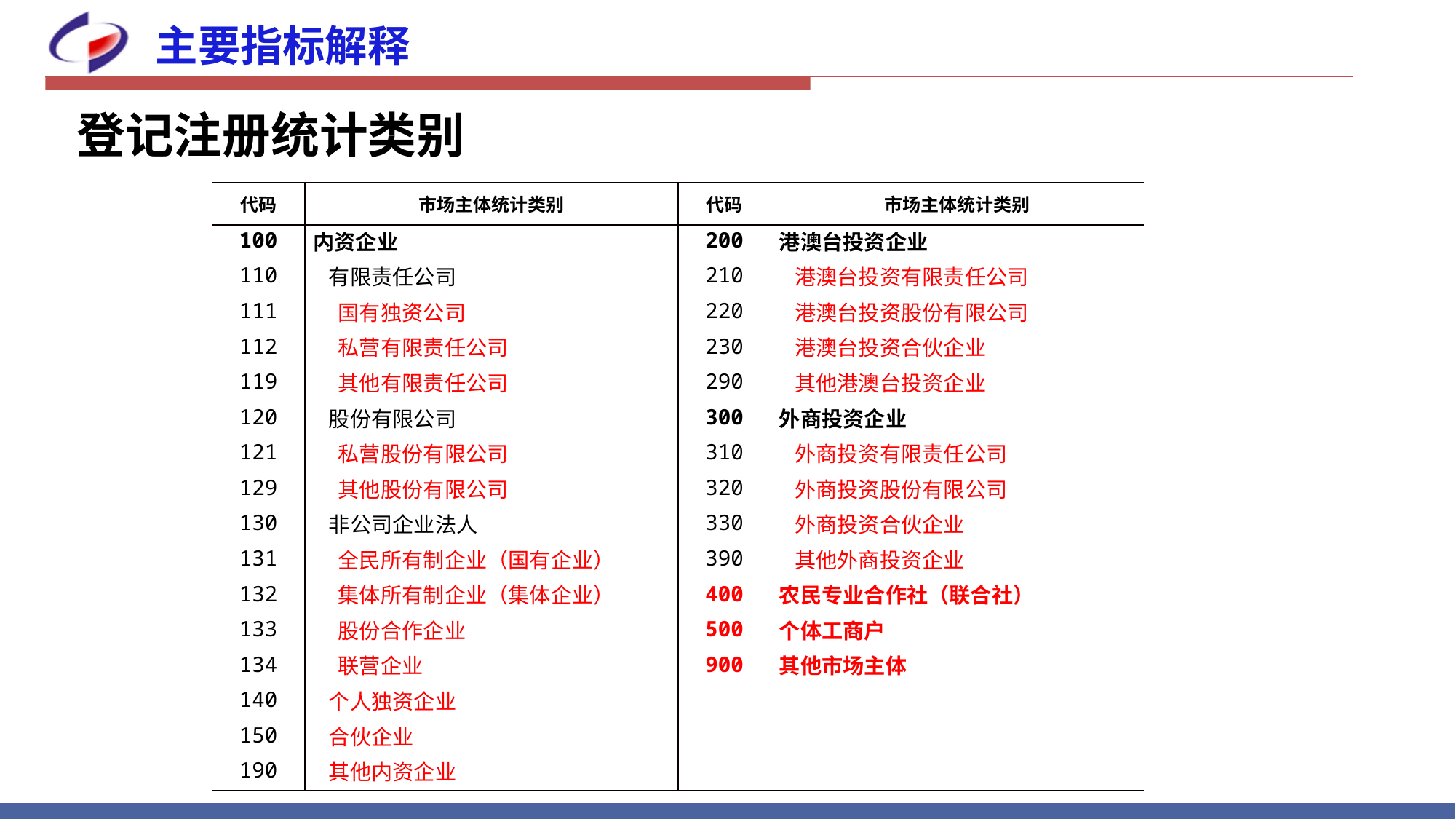

主要指标解释
登记注册统计类别
《关于市场主体统计分类的划分规定》
| 代码 | 市场主体统计类别 | 代码 | 市场主体统计类别 |
| --- | --- | --- | --- |
| 100 | 内资企业 | 200 | 港澳台投资企业 |
| 110 | 有限责任公司 | 210 | 港澳台投资有限责任公司 |
| 111 | 国有独资公司 | 220 | 港澳台投资股份有限公司 |
| 112 | 私营有限责任公司 | 230 | 港澳台投资合伙企业 |
| 119 | 其他有限责任公司 | 290 | 其他港澳台投资企业 |
| 120 | 股份有限公司 | 300 | 外商投资企业 |
| 121 | 私营股份有限公司 | 310 | 外商投资有限责任公司 |
| 129 | 其他股份有限公司 | 320 | 外商投资股份有限公司 |
| 130 | 非公司企业法人 | 330 | 外商投资合伙企业 |
| 131 | 全民所有制企业（国有企业） | 390 | 其他外商投资企业 |
| 132 | 集体所有制企业（集体企业） | 400 | 农民专业合作社（联合社） |
| 133 | 股份合作企业 | 500 | 个体工商户 |
| 134 | 联营企业 | 900 | 其他市场主体 |
| 140 | 个人独资企业 |  |  |
| 150 | 合伙企业 |  |  |
| 190 | 其他内资企业 |  |  |